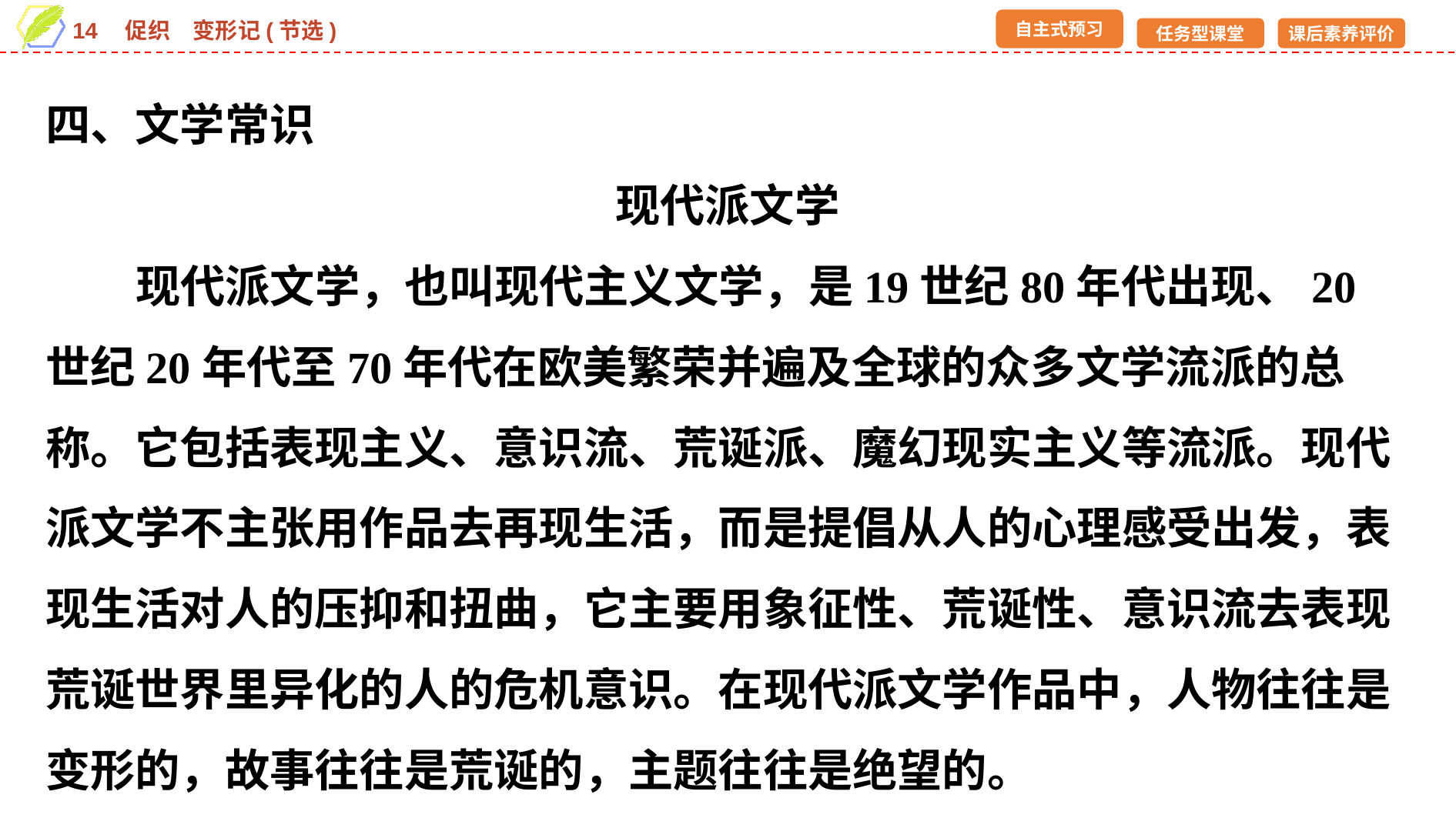

四、文学常识
现代派文学
现代派文学，也叫现代主义文学，是19世纪80年代出现、20世纪20年代至70年代在欧美繁荣并遍及全球的众多文学流派的总称。它包括表现主义、意识流、荒诞派、魔幻现实主义等流派。现代派文学不主张用作品去再现生活，而是提倡从人的心理感受出发，表现生活对人的压抑和扭曲，它主要用象征性、荒诞性、意识流去表现荒诞世界里异化的人的危机意识。在现代派文学作品中，人物往往是变形的，故事往往是荒诞的，主题往往是绝望的。